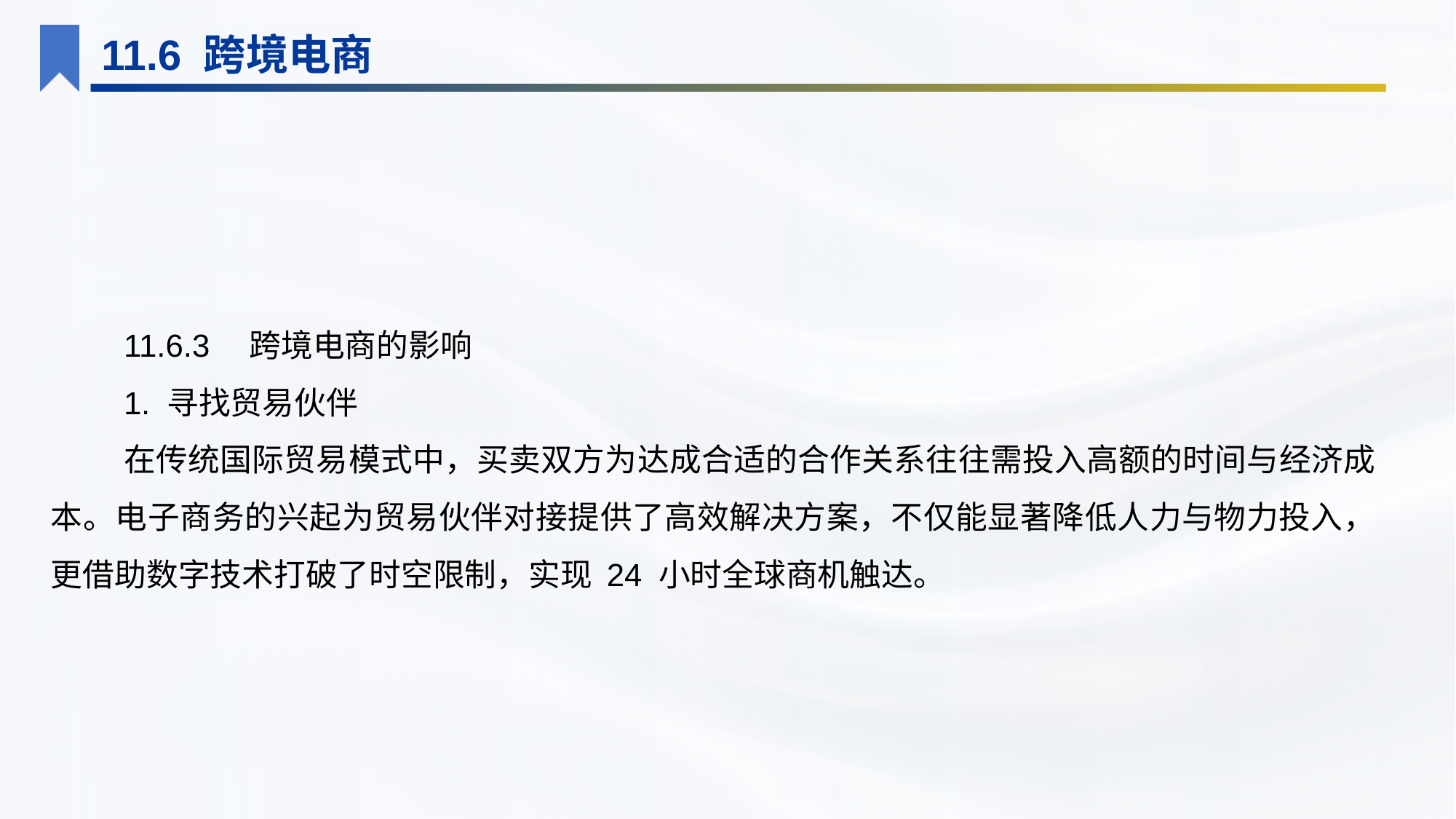

11.6 跨境电商
11.6.3　跨境电商的影响
1. 寻找贸易伙伴
在传统国际贸易模式中，买卖双方为达成合适的合作关系往往需投入高额的时间与经济成本。电子商务的兴起为贸易伙伴对接提供了高效解决方案，不仅能显著降低人力与物力投入，更借助数字技术打破了时空限制，实现 24 小时全球商机触达。